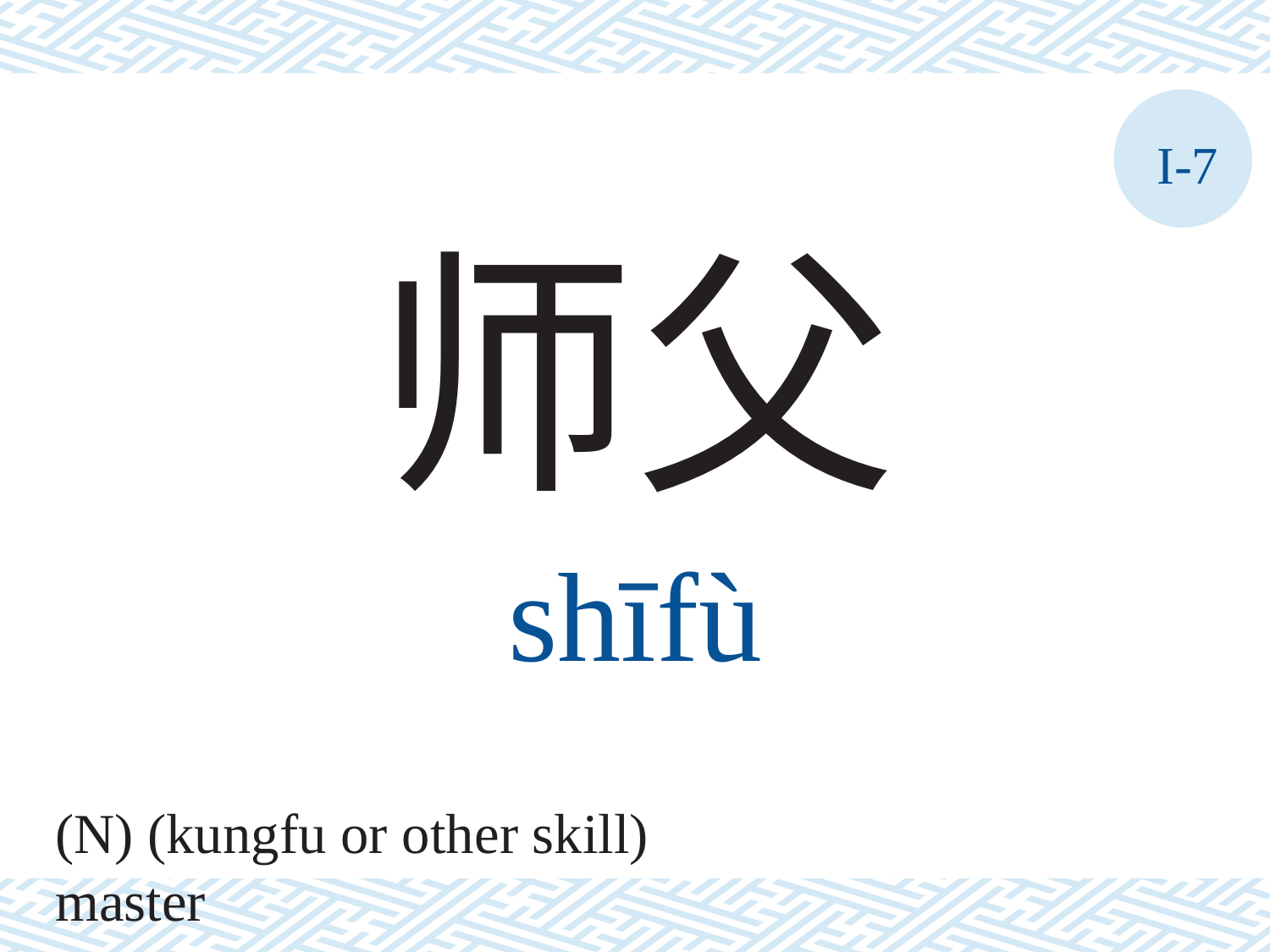

I-7
师父
shīfù
(N) (kungfu or other skill) master